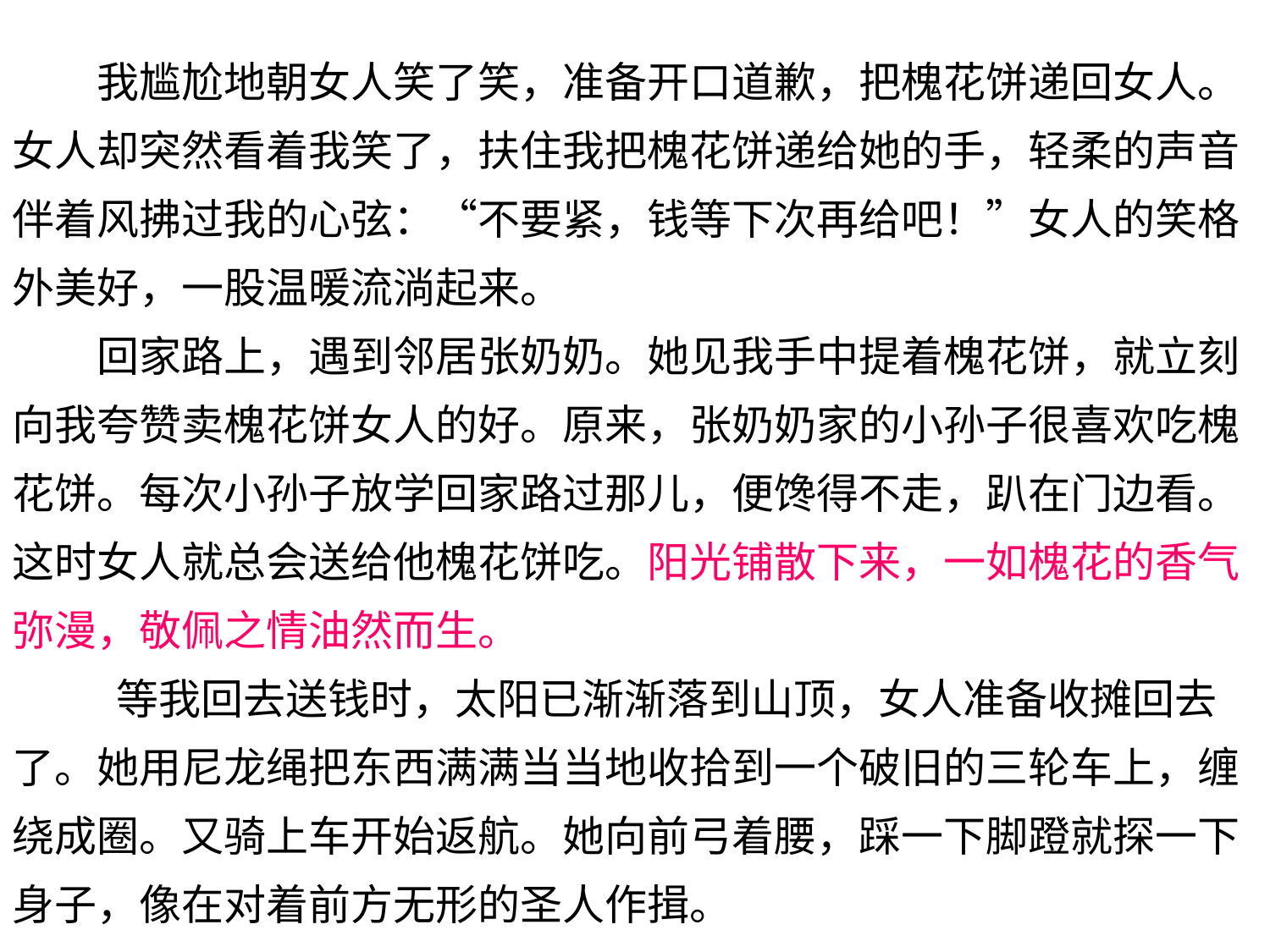

我尴尬地朝女人笑了笑，准备开口道歉，把槐花饼递回女人。女人却突然看着我笑了，扶住我把槐花饼递给她的手，轻柔的声音伴着风拂过我的心弦：“不要紧，钱等下次再给吧！”女人的笑格外美好，一股温暖流淌起来。
回家路上，遇到邻居张奶奶。她见我手中提着槐花饼，就立刻向我夸赞卖槐花饼女人的好。原来，张奶奶家的小孙子很喜欢吃槐花饼。每次小孙子放学回家路过那儿，便馋得不走，趴在门边看。这时女人就总会送给他槐花饼吃。阳光铺散下来，一如槐花的香气弥漫，敬佩之情油然而生。
 等我回去送钱时，太阳已渐渐落到山顶，女人准备收摊回去了。她用尼龙绳把东西满满当当地收拾到一个破旧的三轮车上，缠绕成圈。又骑上车开始返航。她向前弓着腰，踩一下脚蹬就探一下身子，像在对着前方无形的圣人作揖。